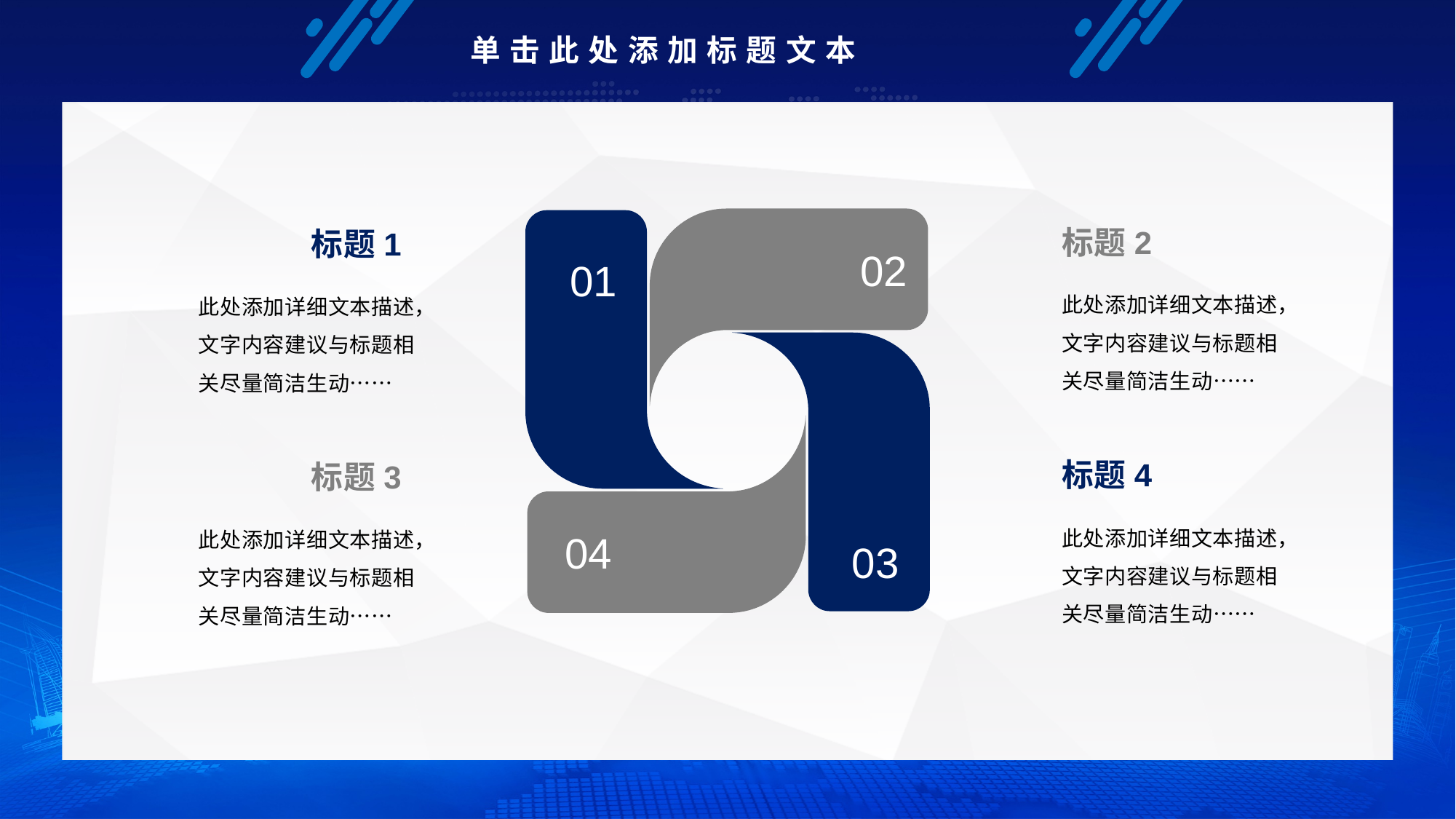

单击此处添加标题文本

标题2
标题1
02
01
此处添加详细文本描述，文字内容建议与标题相关尽量简洁生动……
此处添加详细文本描述，文字内容建议与标题相关尽量简洁生动……

标题4
标题3
此处添加详细文本描述，文字内容建议与标题相关尽量简洁生动……
此处添加详细文本描述，文字内容建议与标题相关尽量简洁生动……
04
03